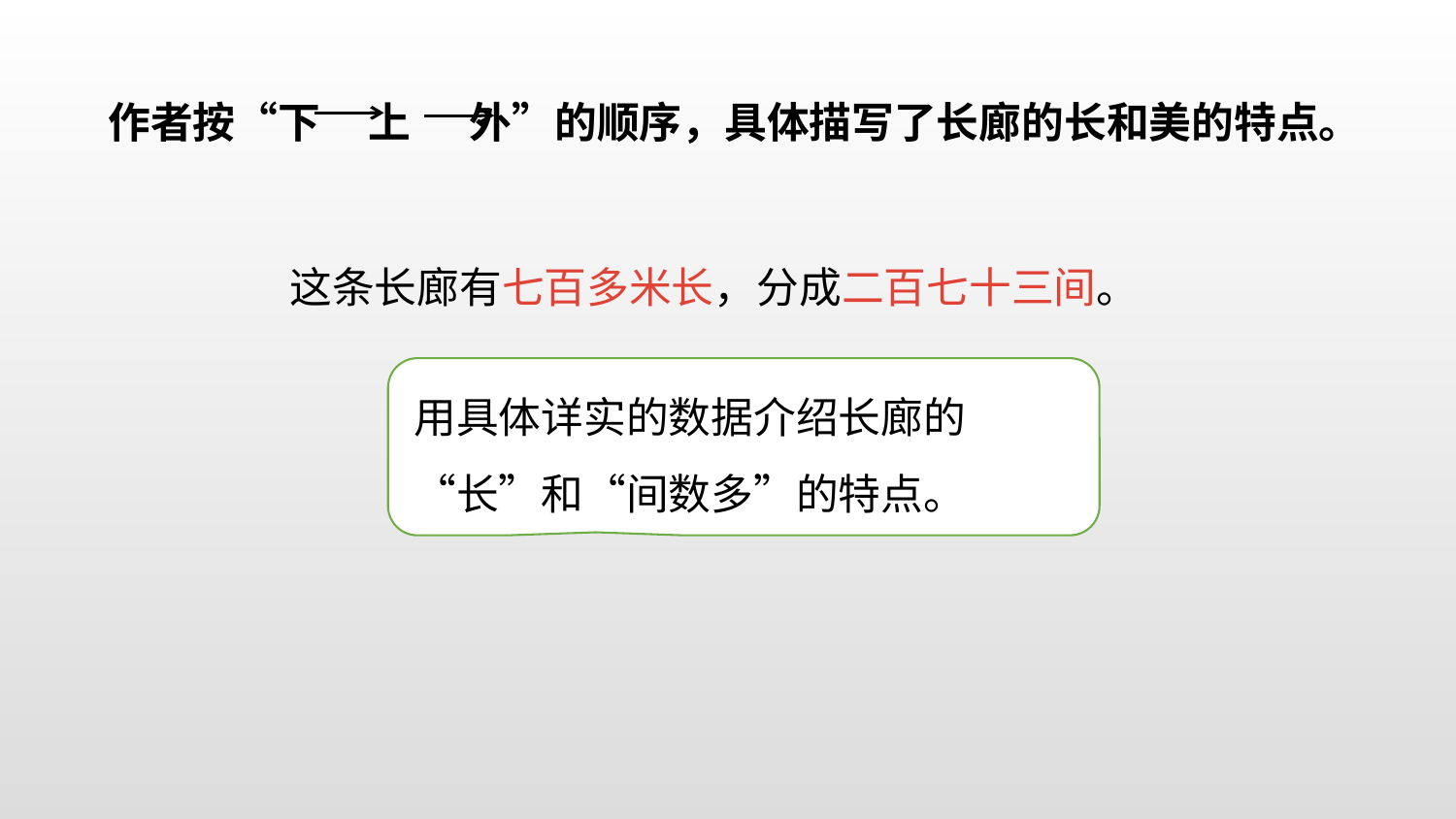

作者按“下     上      外”的顺序，具体描写了长廊的长和美的特点。
这条长廊有七百多米长，分成二百七十三间。

用具体详实的数据介绍长廊的“长”和“间数多”的特点。